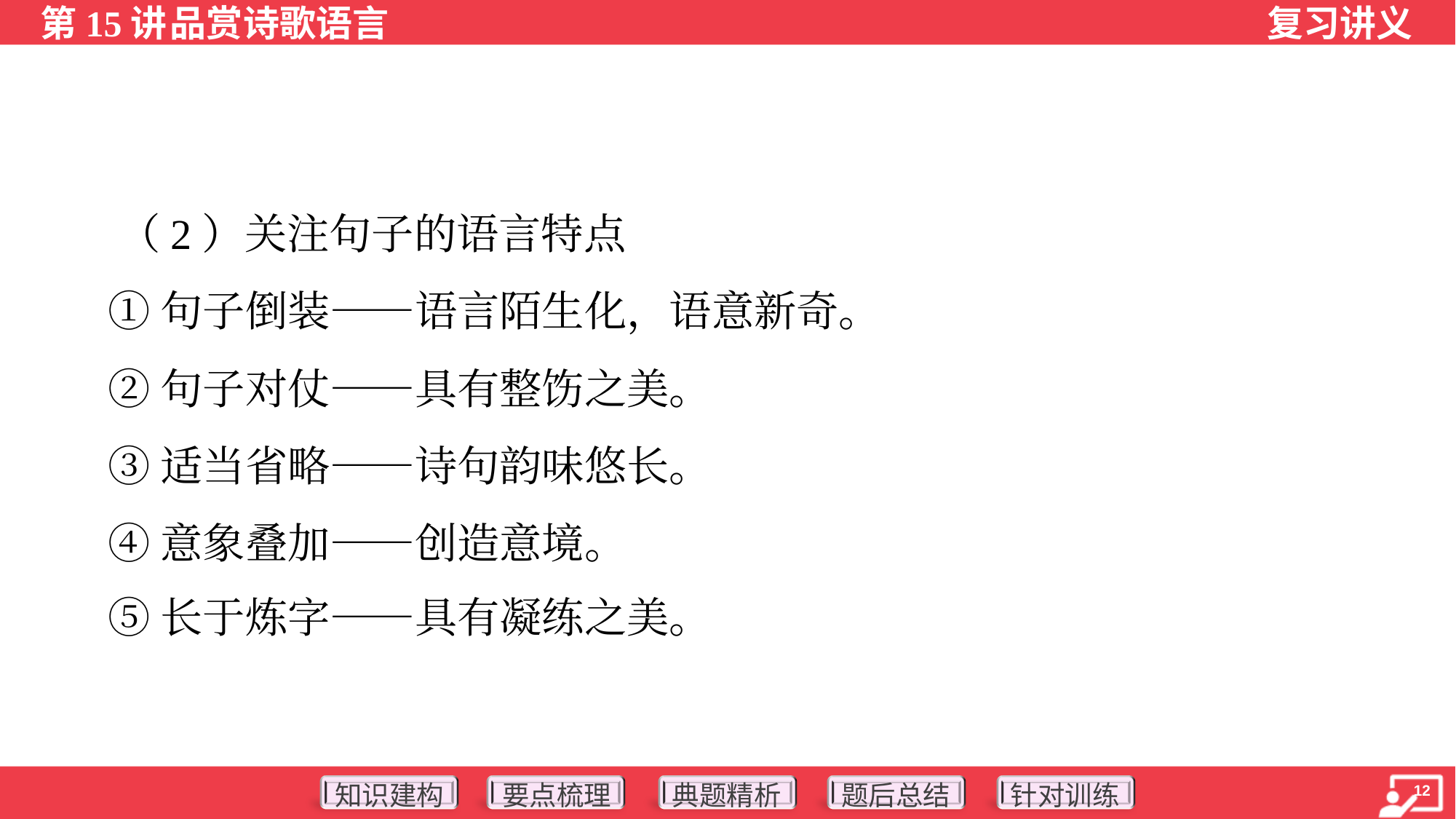

（2）关注句子的语言特点
    ①句子倒装——语言陌生化，语意新奇。
    ②句子对仗——具有整饬之美。
    ③适当省略——诗句韵味悠长。
    ④意象叠加——创造意境。
    ⑤长于炼字——具有凝练之美。